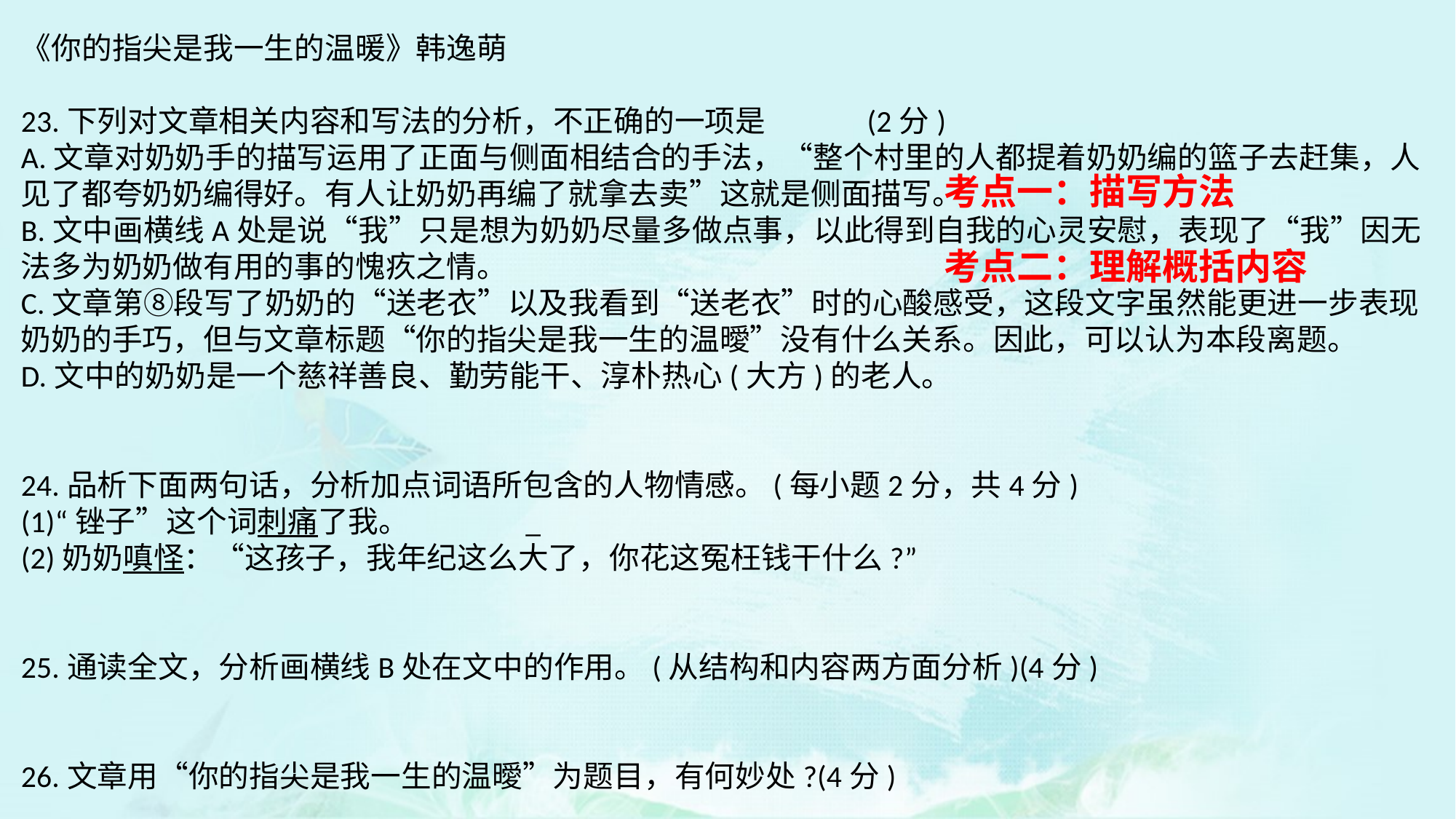

《你的指尖是我一生的温暖》韩逸萌

23.下列对文章相关内容和写法的分析，不正确的一项是              (2分)
A.文章对奶奶手的描写运用了正面与侧面相结合的手法，“整个村里的人都提着奶奶编的篮子去赶集，人见了都夸奶奶编得好。有人让奶奶再编了就拿去卖”这就是侧面描写。
B.文中画横线A处是说“我”只是想为奶奶尽量多做点事，以此得到自我的心灵安慰，表现了“我”因无法多为奶奶做有用的事的愧疚之情。
C.文章第⑧段写了奶奶的“送老衣”以及我看到“送老衣”时的心酸感受，这段文字虽然能更进一步表现奶奶的手巧，但与文章标题“你的指尖是我一生的温曖”没有什么关系。因此，可以认为本段离题。
D.文中的奶奶是一个慈祥善良、勤劳能干、淳朴热心(大方)的老人。

24.品析下面两句话，分析加点词语所包含的人物情感。(每小题2分，共4分)
(1)“锉子”这个词刺痛了我。  	　　_
(2)奶奶嗔怪：“这孩子，我年纪这么大了，你花这冤枉钱干什么?”

25.通读全文，分析画横线B处在文中的作用。(从结构和内容两方面分析)(4分)

26.文章用“你的指尖是我一生的温曖”为题目，有何妙处?(4分)

考点一：描写方法

考点二：理解概括内容